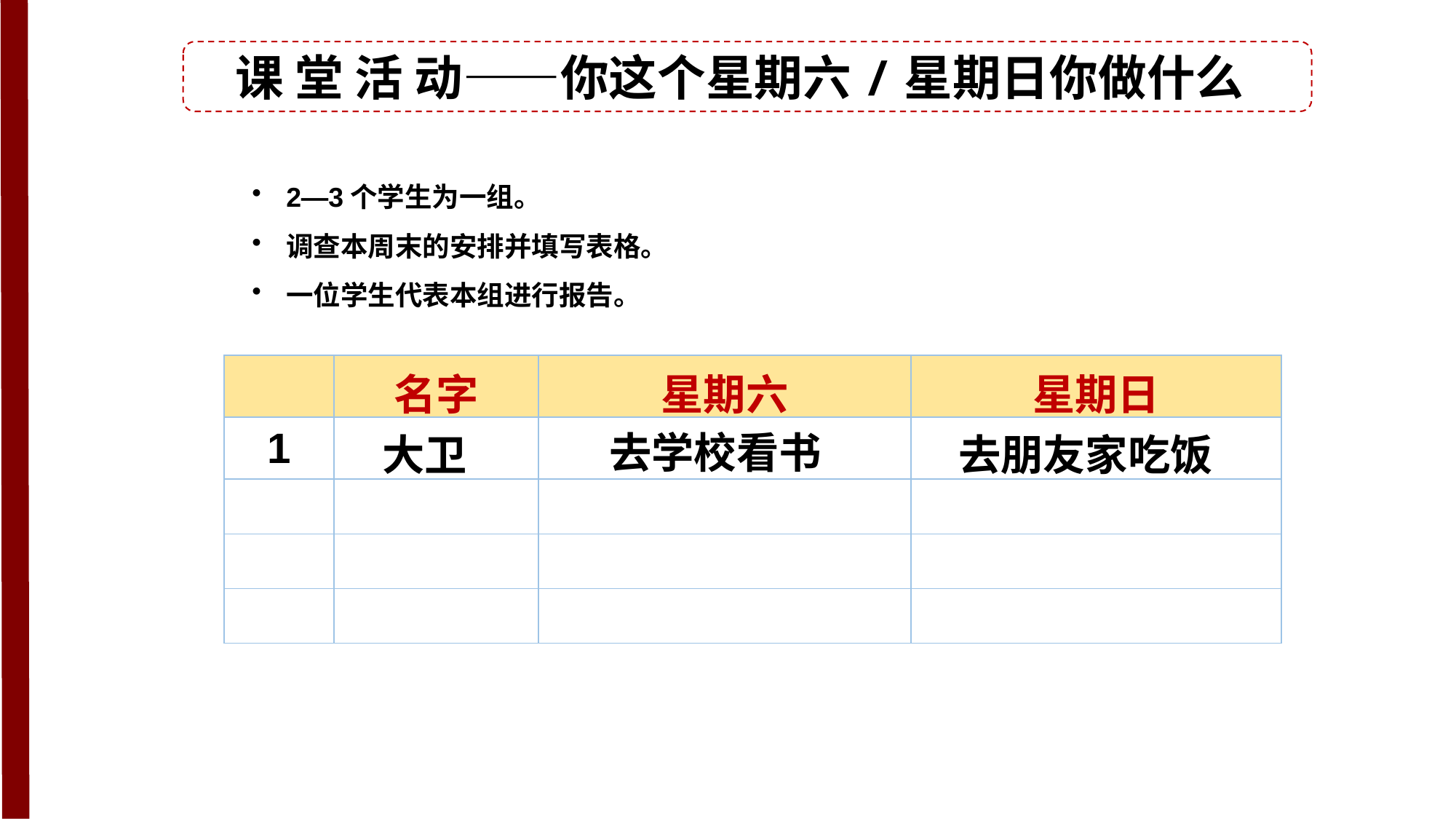

课 堂 活 动——你这个星期六/星期日你做什么

2—3个学生为一组。
调查本周末的安排并填写表格。
一位学生代表本组进行报告。
|  | 名字 | 星期六 | 星期日 |
| --- | --- | --- | --- |
| 1 |  |  |  |
|  |  |  |  |
|  |  |  |  |
|  |  |  |  |
去学校看书
大卫
去朋友家吃饭